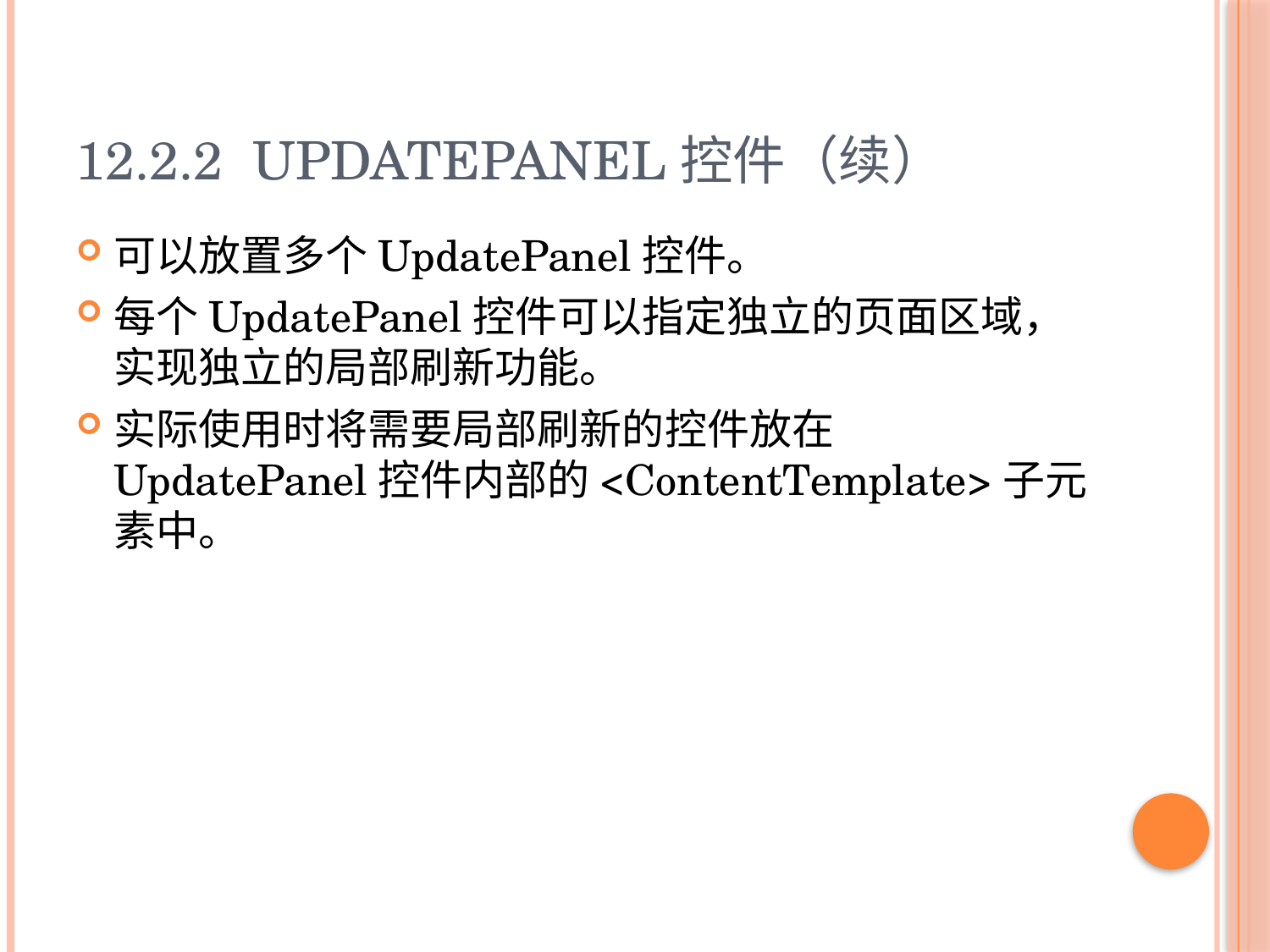

# 12.2.2  UpdatePanel控件（续）
可以放置多个UpdatePanel控件。
每个UpdatePanel控件可以指定独立的页面区域，实现独立的局部刷新功能。
实际使用时将需要局部刷新的控件放在UpdatePanel控件内部的<ContentTemplate>子元素中。
16